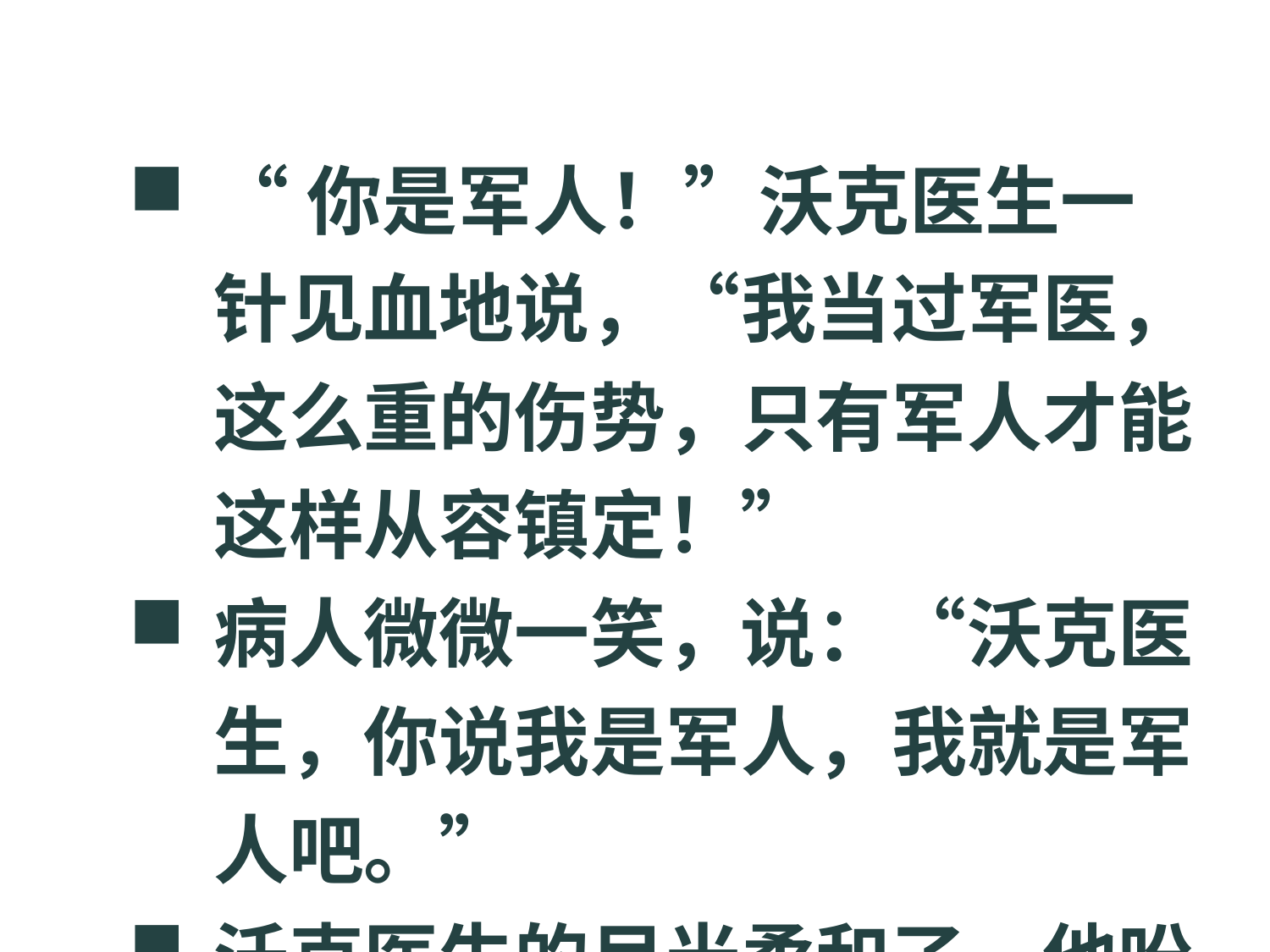

“你是军人！”沃克医生一针见血地说，“我当过军医，这么重的伤势，只有军人才能这样从容镇定！”
病人微微一笑，说：“沃克医生，你说我是军人，我就是军人吧。”
沃克医生的目光柔和了，他吩咐护士：“准备手术。”